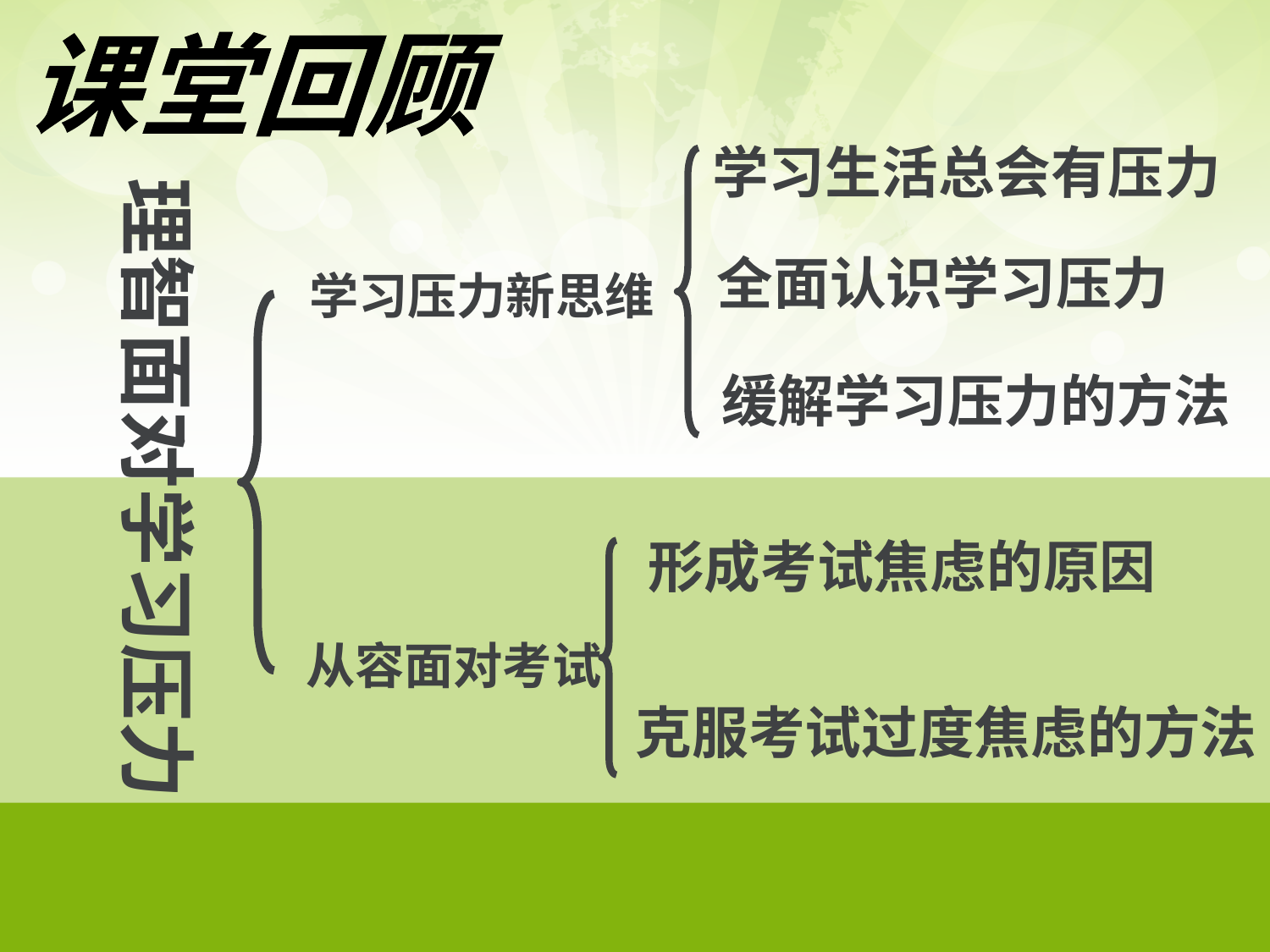

课堂回顾
理智面对学习压力
学习生活总会有压力

全面认识学习压力
 学习压力新思维

缓解学习压力的方法
形成考试焦虑的原因

从容面对考试
克服考试过度焦虑的方法